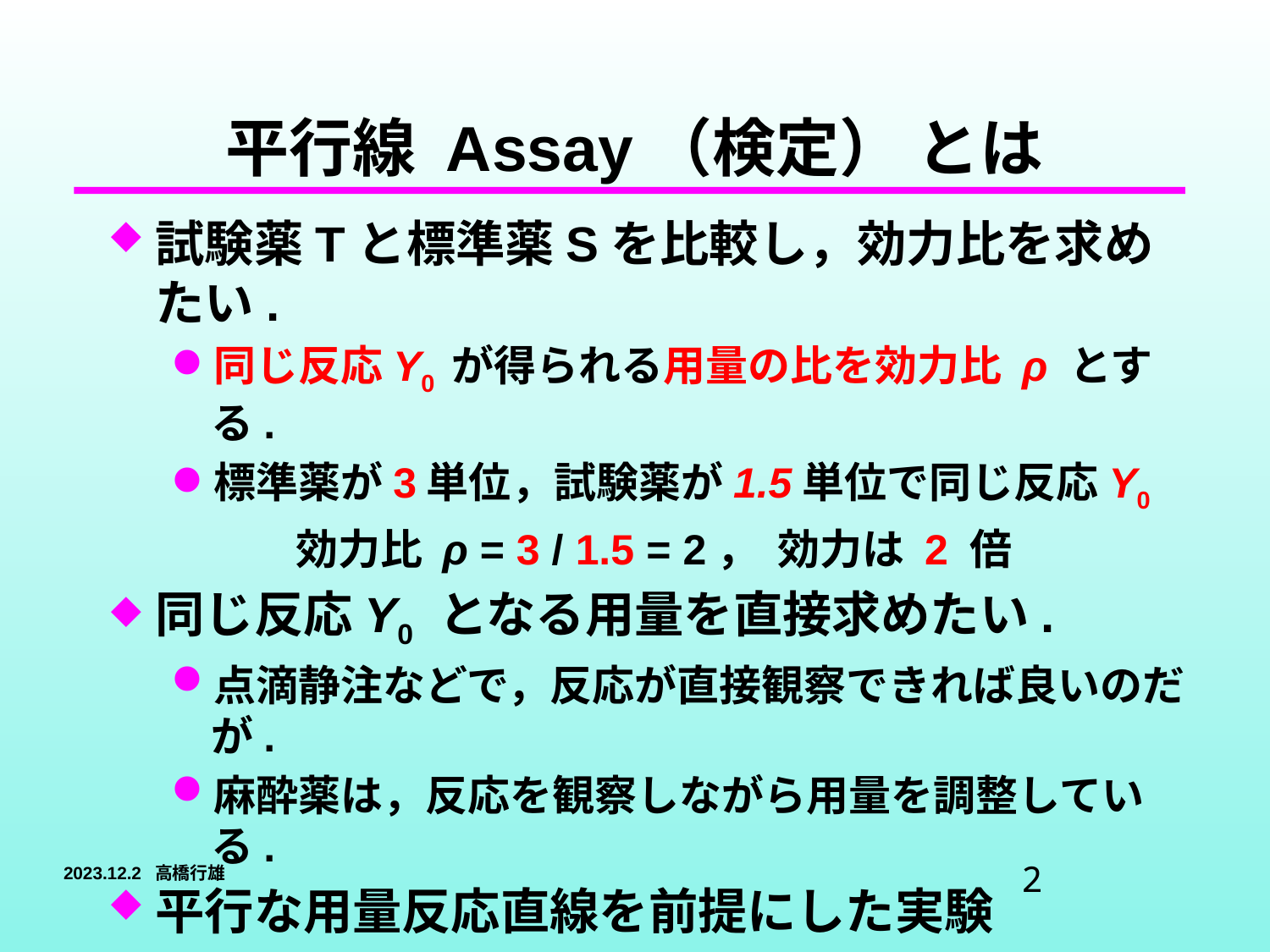

# 平行線 Assay（検定） とは
試験薬Tと標準薬Sを比較し，効力比を求めたい.
同じ反応Y0 が得られる用量の比を効力比 ρ とする.
標準薬が3単位，試験薬が1.5単位で同じ反応Y0
            効力比 ρ = 3 / 1.5 = 2，  効力は 2 倍
同じ反応Y0 となる用量を直接求めたい.
点滴静注などで，反応が直接観察できれば良いのだが.
麻酔薬は，反応を観察しながら用量を調整している.
平行な用量反応直線を前提にした実験
同じ反応となる用量から間接的に効力比 ρ を推定.
平行線 Assay（検定）法として知られている.